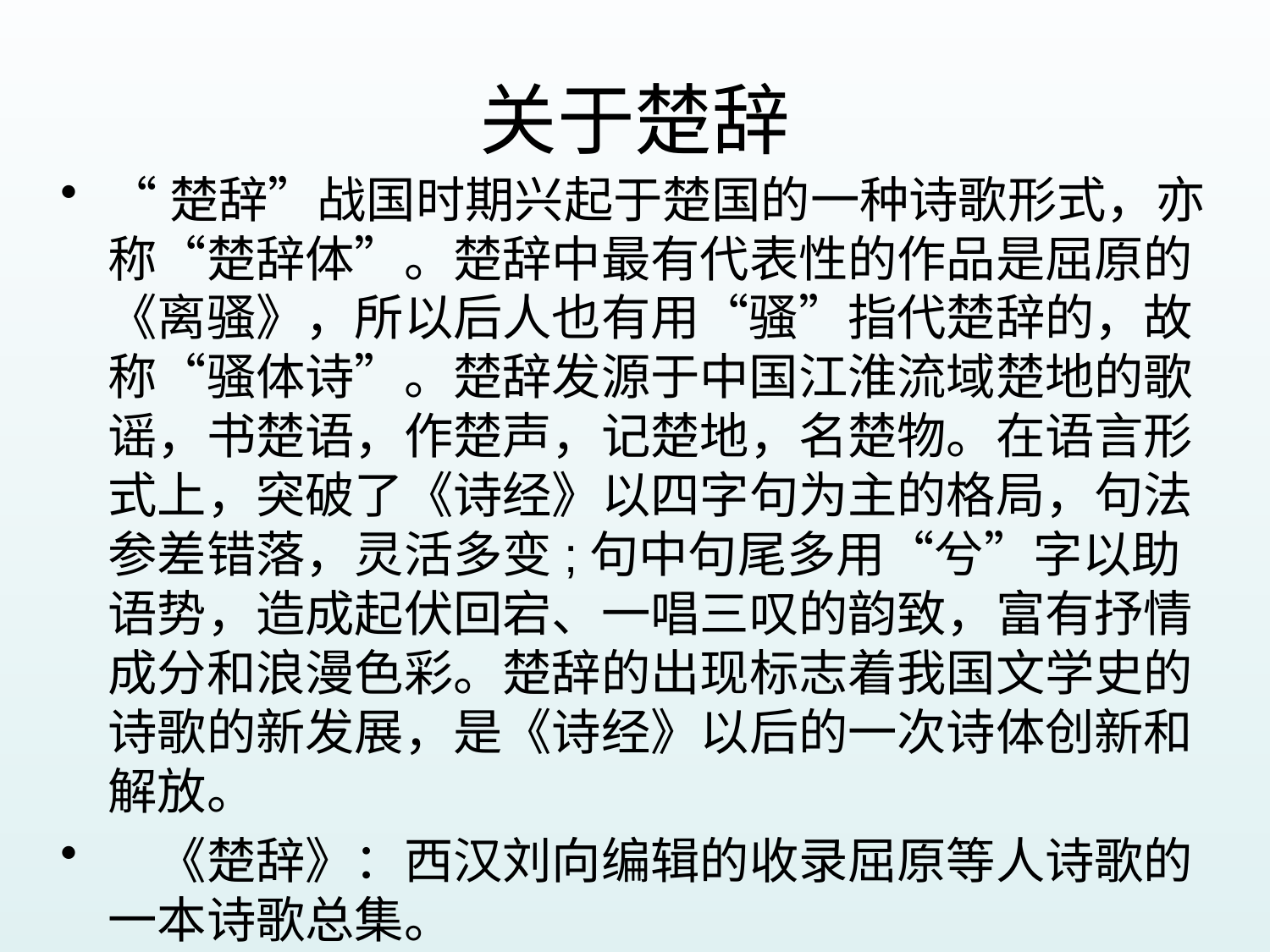

# 关于楚辞
“楚辞”战国时期兴起于楚国的一种诗歌形式，亦称“楚辞体”。楚辞中最有代表性的作品是屈原的《离骚》，所以后人也有用“骚”指代楚辞的，故称“骚体诗”。楚辞发源于中国江淮流域楚地的歌谣，书楚语，作楚声，记楚地，名楚物。在语言形式上，突破了《诗经》以四字句为主的格局，句法参差错落，灵活多变;句中句尾多用“兮”字以助语势，造成起伏回宕、一唱三叹的韵致，富有抒情成分和浪漫色彩。楚辞的出现标志着我国文学史的诗歌的新发展，是《诗经》以后的一次诗体创新和解放。
　《楚辞》：西汉刘向编辑的收录屈原等人诗歌的一本诗歌总集。